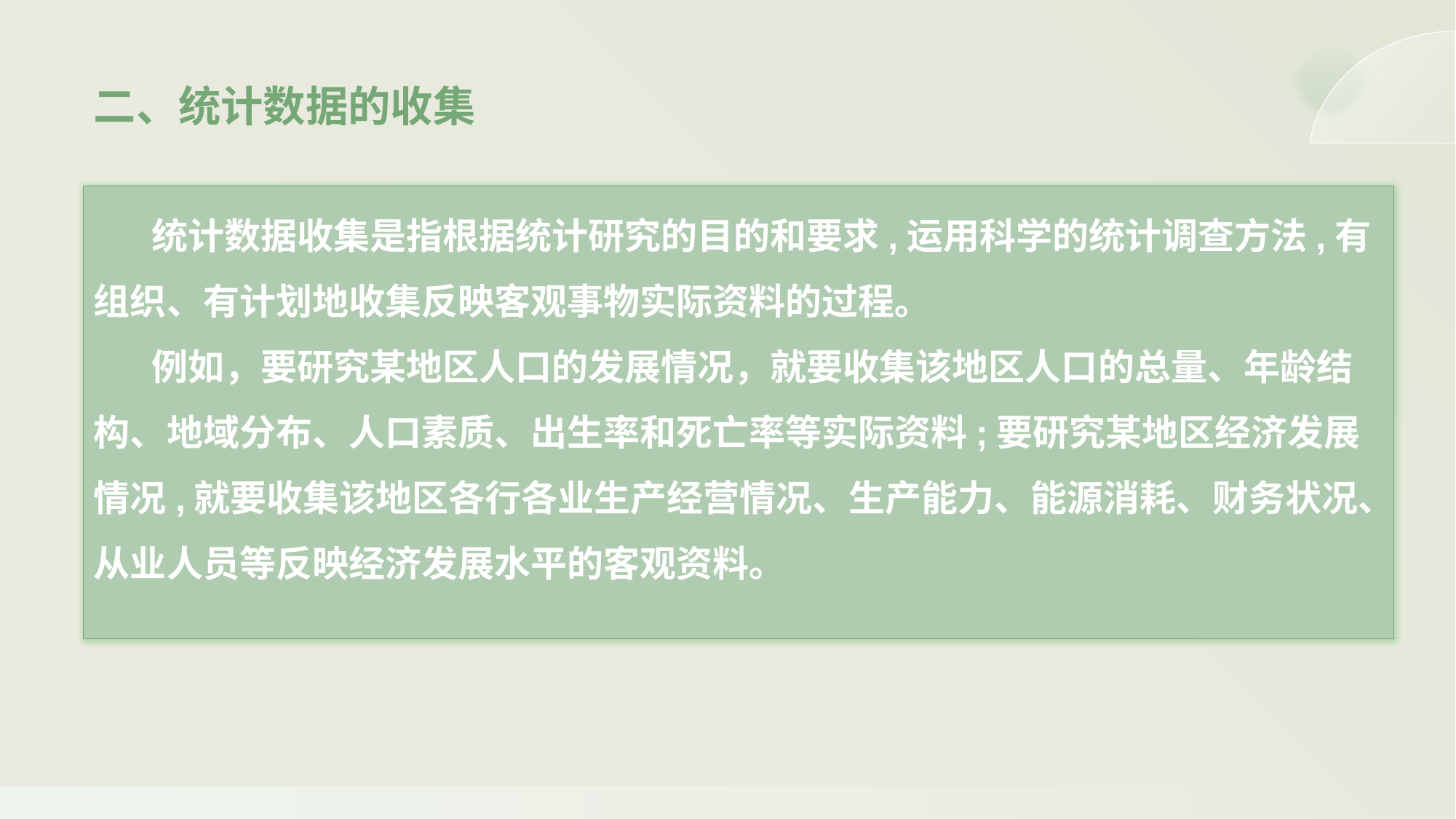

二、统计数据的收集
      统计数据收集是指根据统计研究的目的和要求,运用科学的统计调查方法,有组织、有计划地收集反映客观事物实际资料的过程。
      例如，要研究某地区人口的发展情况，就要收集该地区人口的总量、年龄结构、地域分布、人口素质、出生率和死亡率等实际资料;要研究某地区经济发展情况,就要收集该地区各行各业生产经营情况、生产能力、能源消耗、财务状况、从业人员等反映经济发展水平的客观资料。